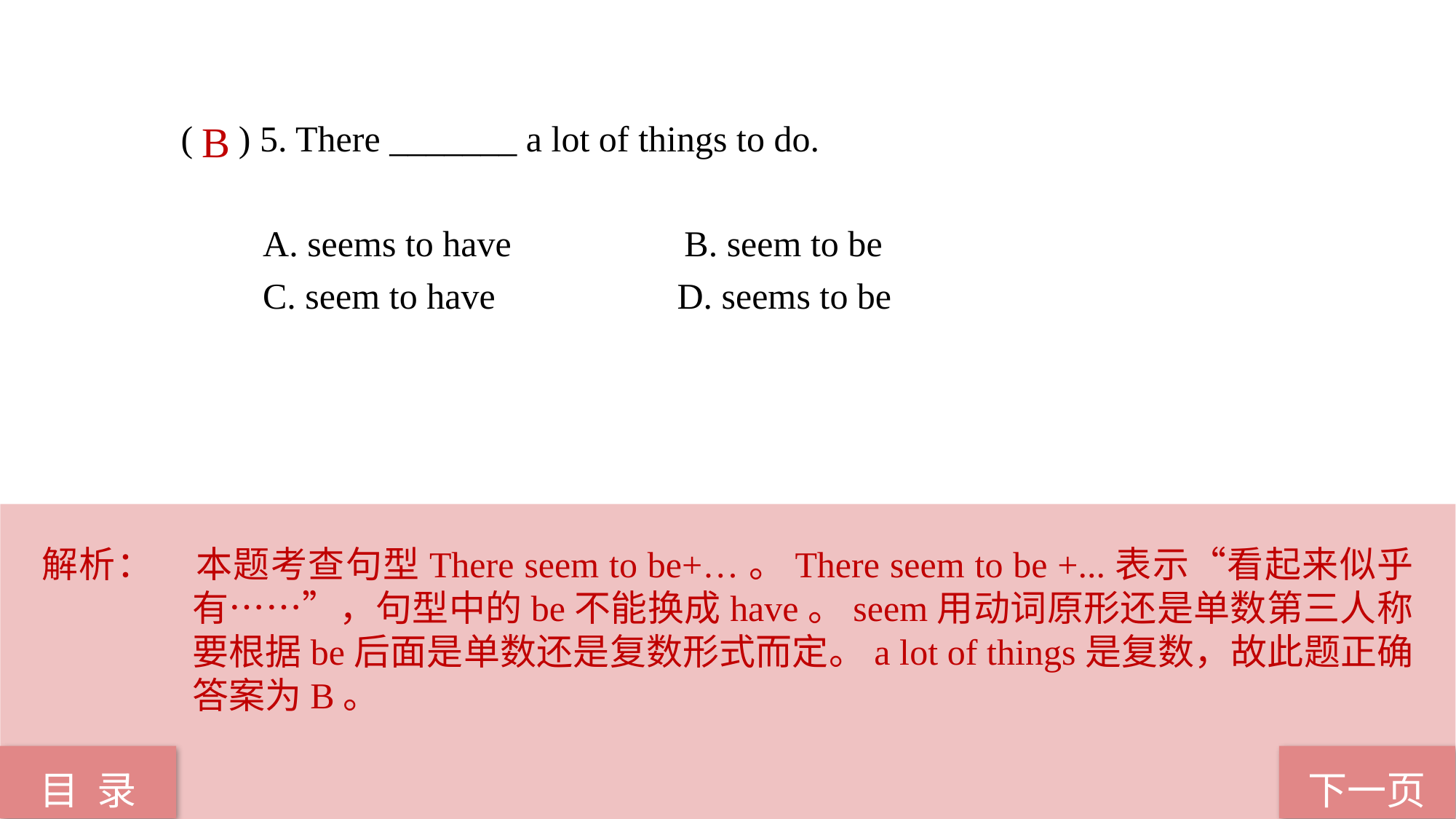

(     ) 5. There _______ a lot of things to do.

         A. seems to have                   B. seem to be
         C. seem to have                    D. seems to be
B
解析：	本题考查句型There seem to be+…。There seem to be +...表示“看起来似乎有……”，句型中的be不能换成have。seem用动词原形还是单数第三人称要根据be后面是单数还是复数形式而定。a lot of things是复数，故此题正确答案为B。